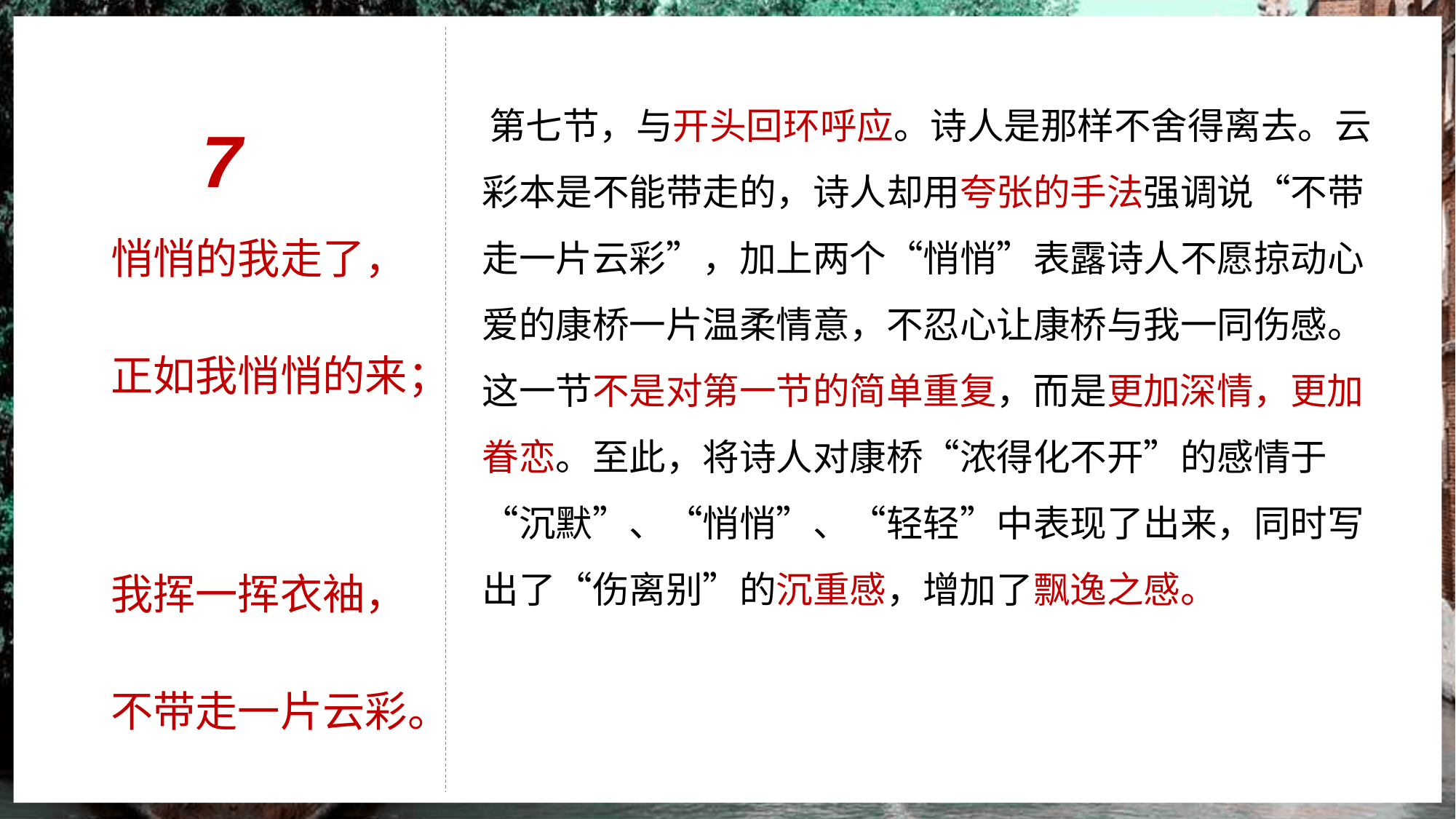

7

   第七节，与开头回环呼应。诗人是那样不舍得离去。云彩本是不能带走的，诗人却用夸张的手法强调说“不带走一片云彩”，加上两个“悄悄”表露诗人不愿掠动心爱的康桥一片温柔情意，不忍心让康桥与我一同伤感。这一节不是对第一节的简单重复，而是更加深情，更加眷恋。至此，将诗人对康桥“浓得化不开”的感情于“沉默”、“悄悄”、“轻轻”中表现了出来，同时写出了“伤离别”的沉重感，增加了飘逸之感。
悄悄的我走了，
正如我悄悄的来；
我挥一挥衣袖，
不带走一片云彩。